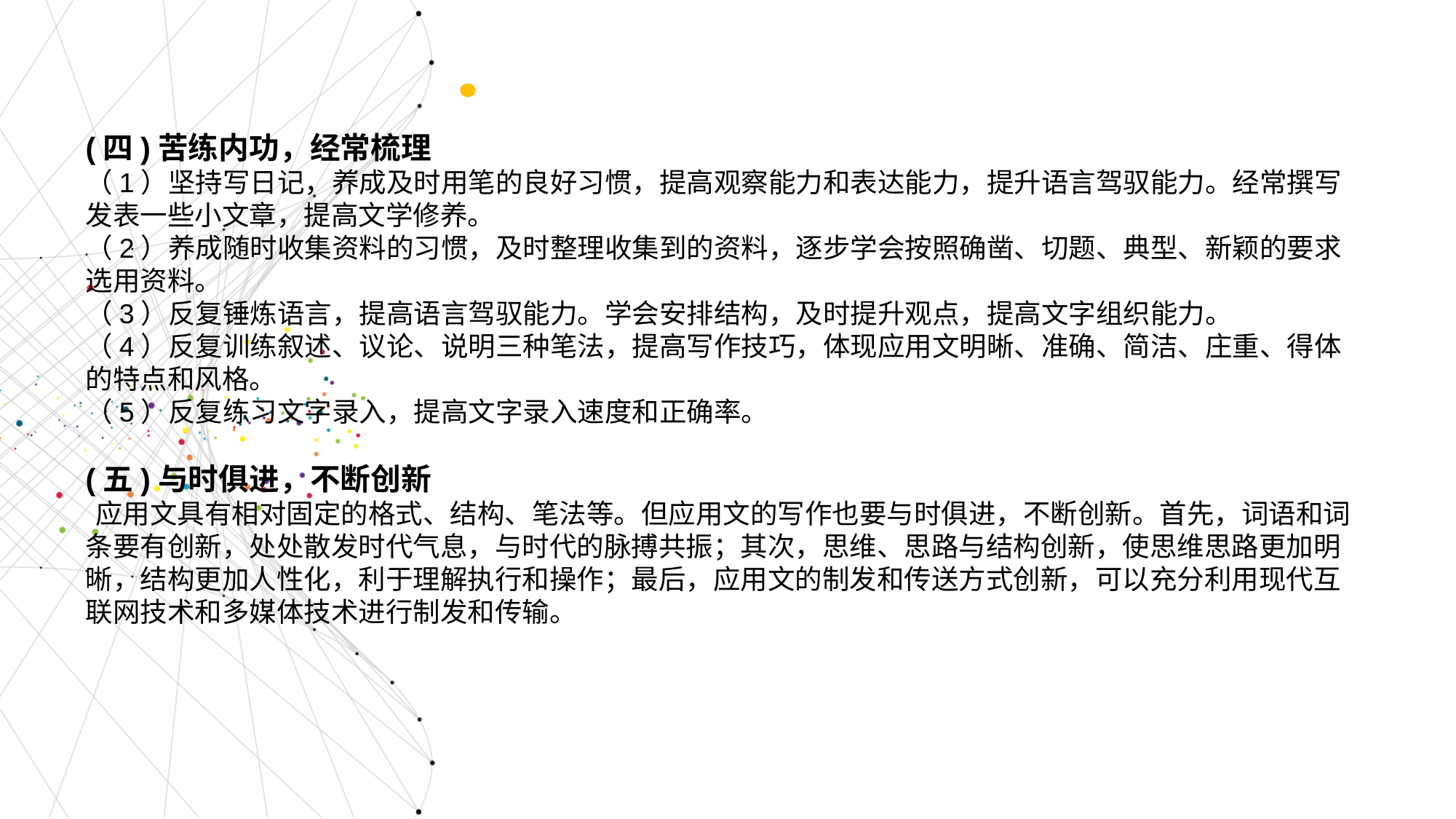

(四)苦练内功，经常梳理
（1）坚持写日记，养成及时用笔的良好习惯，提高观察能力和表达能力，提升语言驾驭能力。经常撰写发表一些小文章，提高文学修养。
（2）养成随时收集资料的习惯，及时整理收集到的资料，逐步学会按照确凿、切题、典型、新颖的要求选用资料。
（3）反复锤炼语言，提高语言驾驭能力。学会安排结构，及时提升观点，提高文字组织能力。
（4）反复训练叙述、议论、说明三种笔法，提高写作技巧，体现应用文明晰、准确、简洁、庄重、得体的特点和风格。
（5）反复练习文字录入，提高文字录入速度和正确率。

(五)与时俱进，不断创新
 应用文具有相对固定的格式、结构、笔法等。但应用文的写作也要与时俱进，不断创新。首先，词语和词条要有创新，处处散发时代气息，与时代的脉搏共振；其次，思维、思路与结构创新，使思维思路更加明晰，结构更加人性化，利于理解执行和操作；最后，应用文的制发和传送方式创新，可以充分利用现代互联网技术和多媒体技术进行制发和传输。